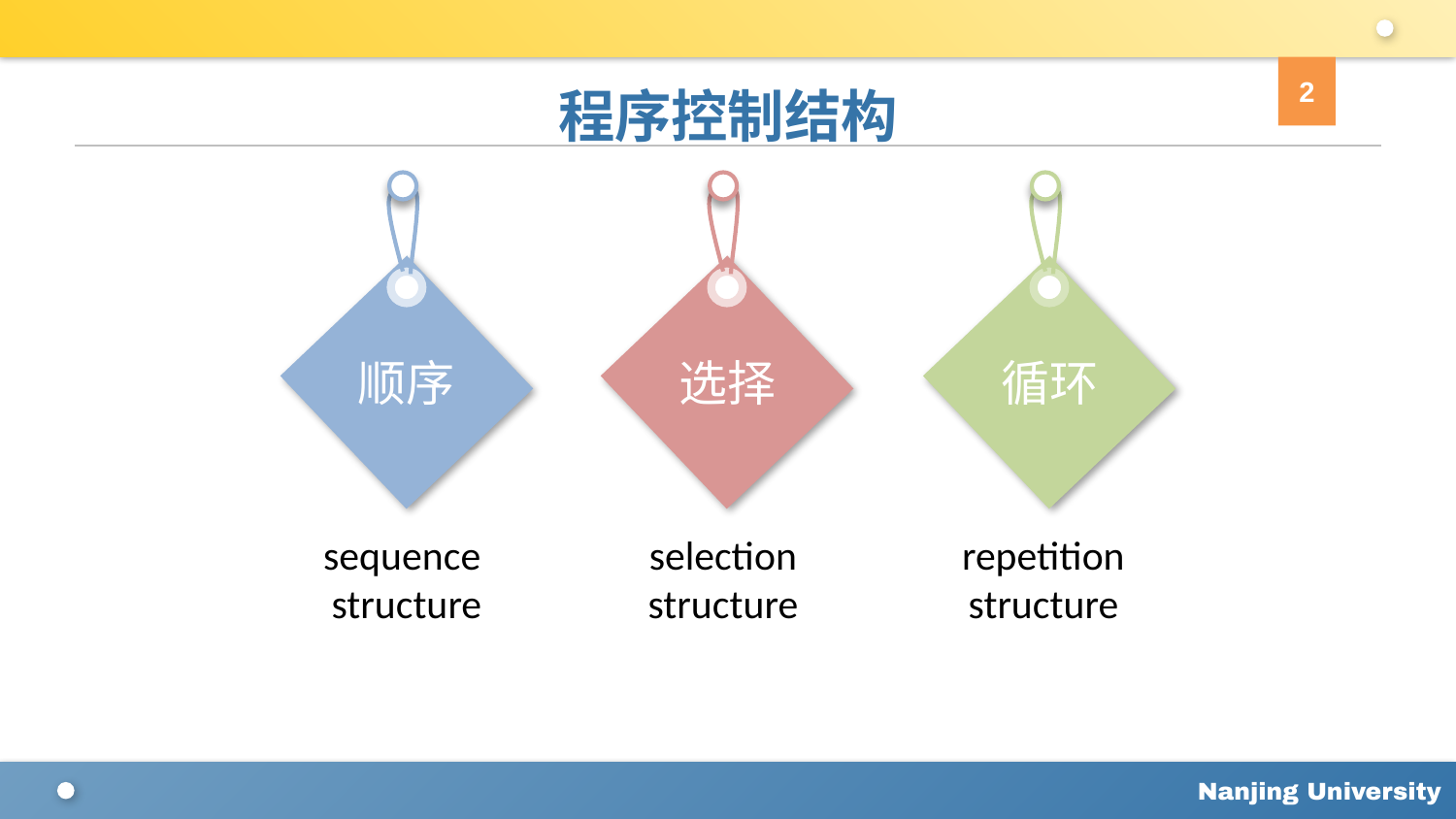

2
# 程序控制结构

顺序
选择
循环

repetition structure
selection structure
sequence
structure